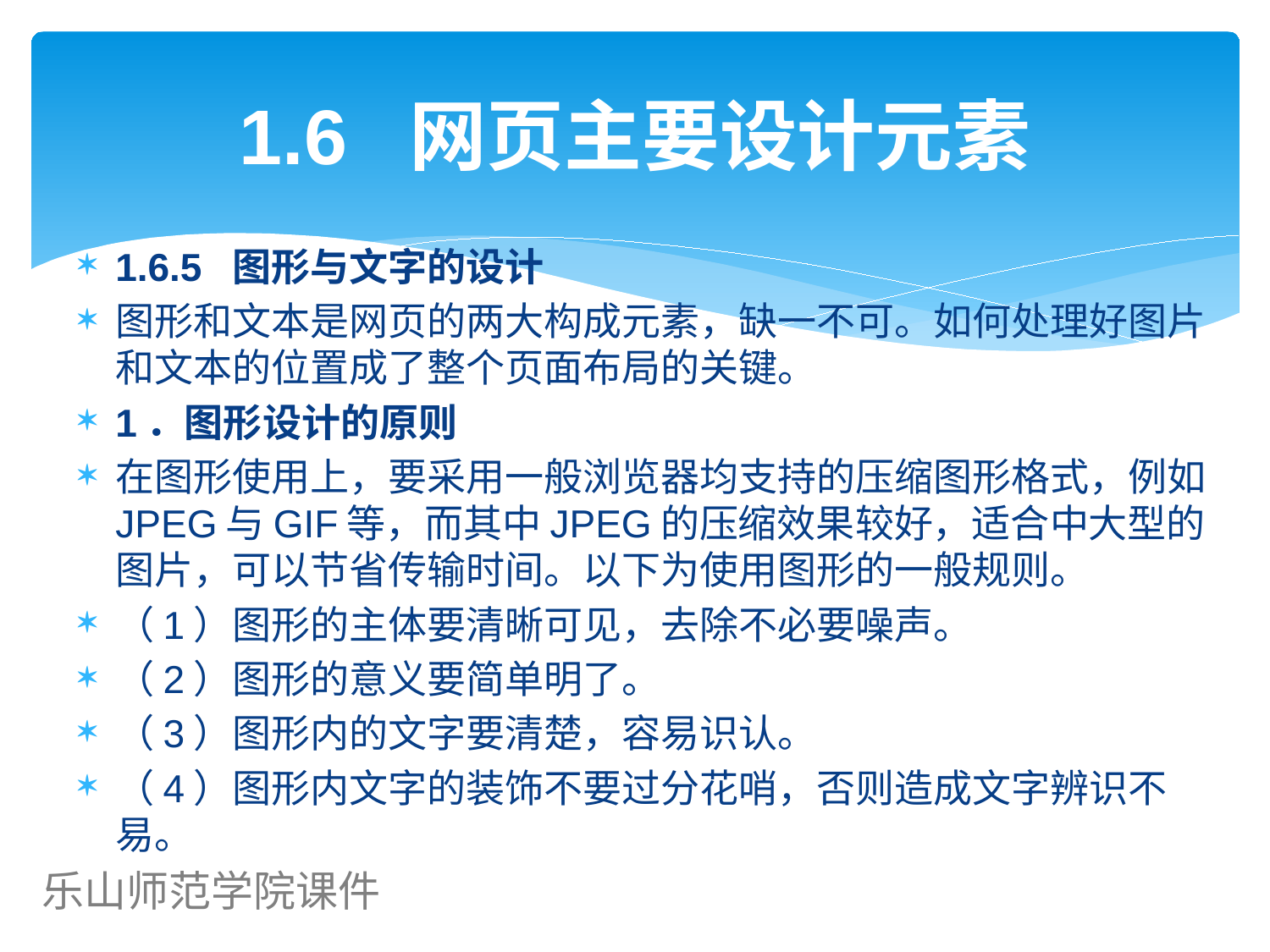

# 1.6  网页主要设计元素
1.6.5  图形与文字的设计
图形和文本是网页的两大构成元素，缺一不可。如何处理好图片和文本的位置成了整个页面布局的关键。
1．图形设计的原则
在图形使用上，要采用一般浏览器均支持的压缩图形格式，例如JPEG与GIF等，而其中JPEG的压缩效果较好，适合中大型的图片，可以节省传输时间。以下为使用图形的一般规则。
（1）图形的主体要清晰可见，去除不必要噪声。
（2）图形的意义要简单明了。
（3）图形内的文字要清楚，容易识认。
（4）图形内文字的装饰不要过分花哨，否则造成文字辨识不易。